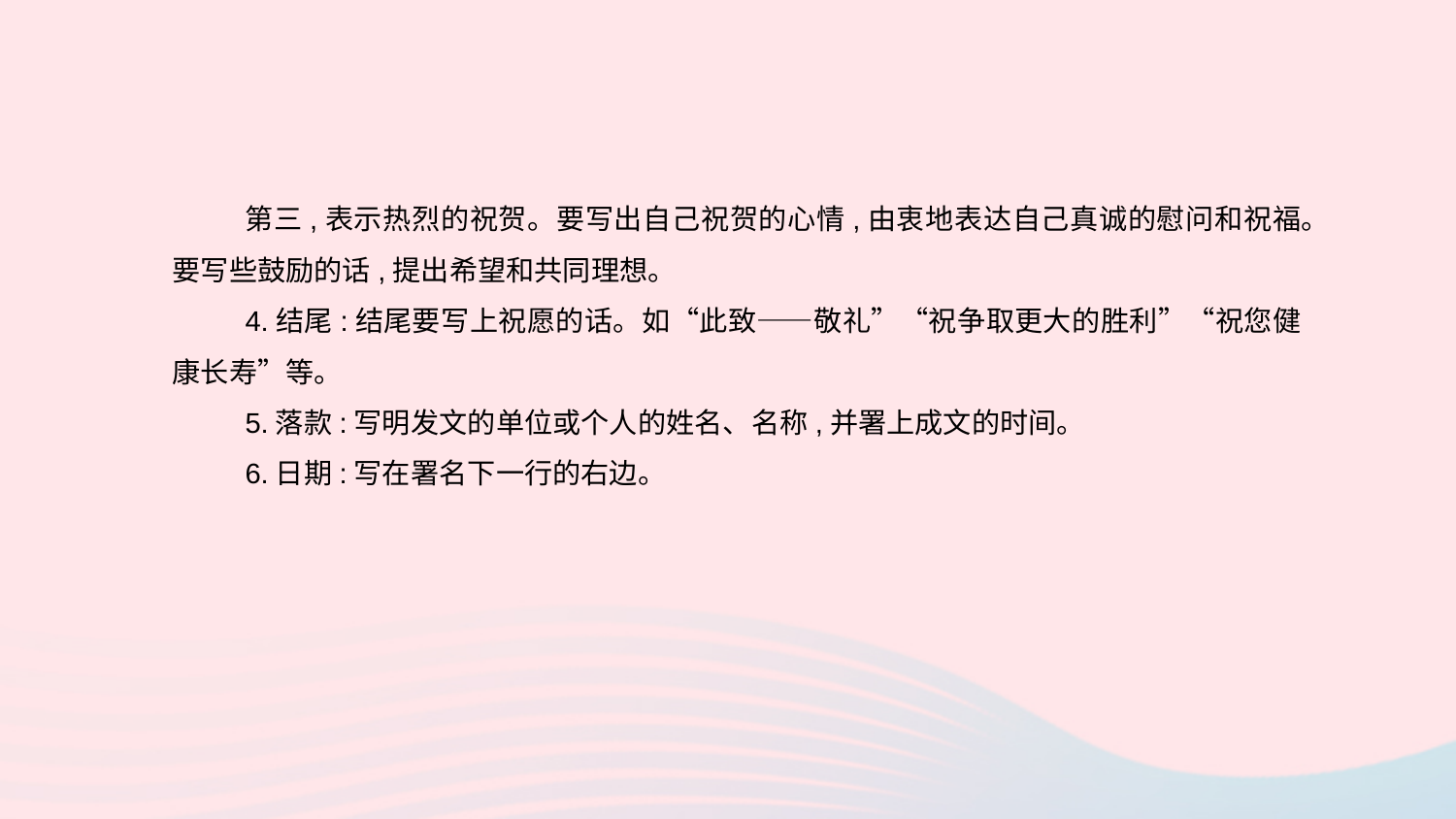

第三,表示热烈的祝贺。要写出自己祝贺的心情,由衷地表达自己真诚的慰问和祝福。要写些鼓励的话,提出希望和共同理想。
4.结尾:结尾要写上祝愿的话。如“此致——敬礼”“祝争取更大的胜利”“祝您健康长寿”等。
5.落款:写明发文的单位或个人的姓名、名称,并署上成文的时间。
6.日期:写在署名下一行的右边。